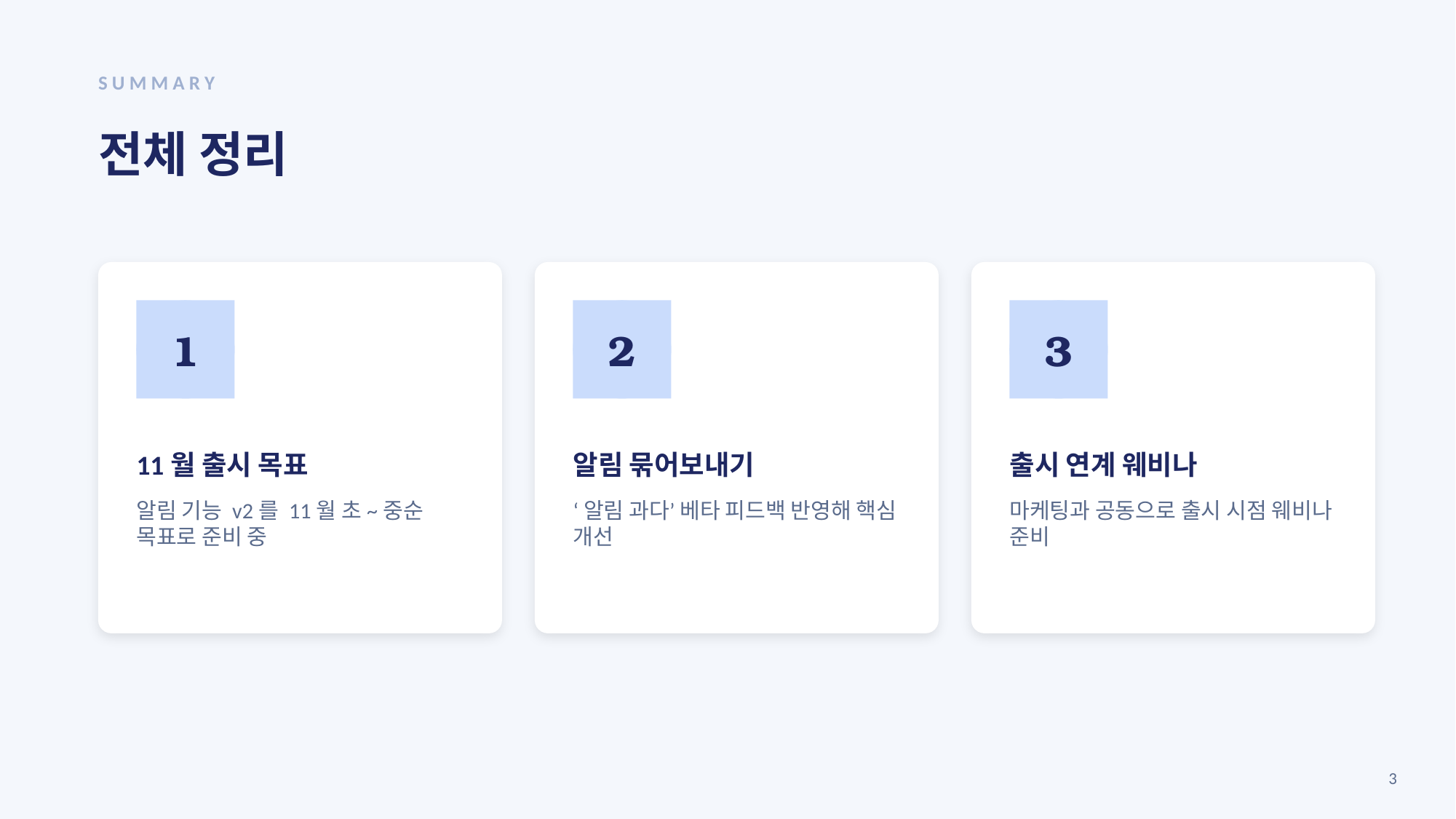

SUMMARY
전체 정리

1

1
2

2
3

3
11월 출시 목표
알림 묶어보내기
출시 연계 웨비나
알림 기능 v2를 11월 초~중순 목표로 준비 중
‘알림 과다’ 베타 피드백 반영해 핵심 개선
마케팅과 공동으로 출시 시점 웨비나 준비
3